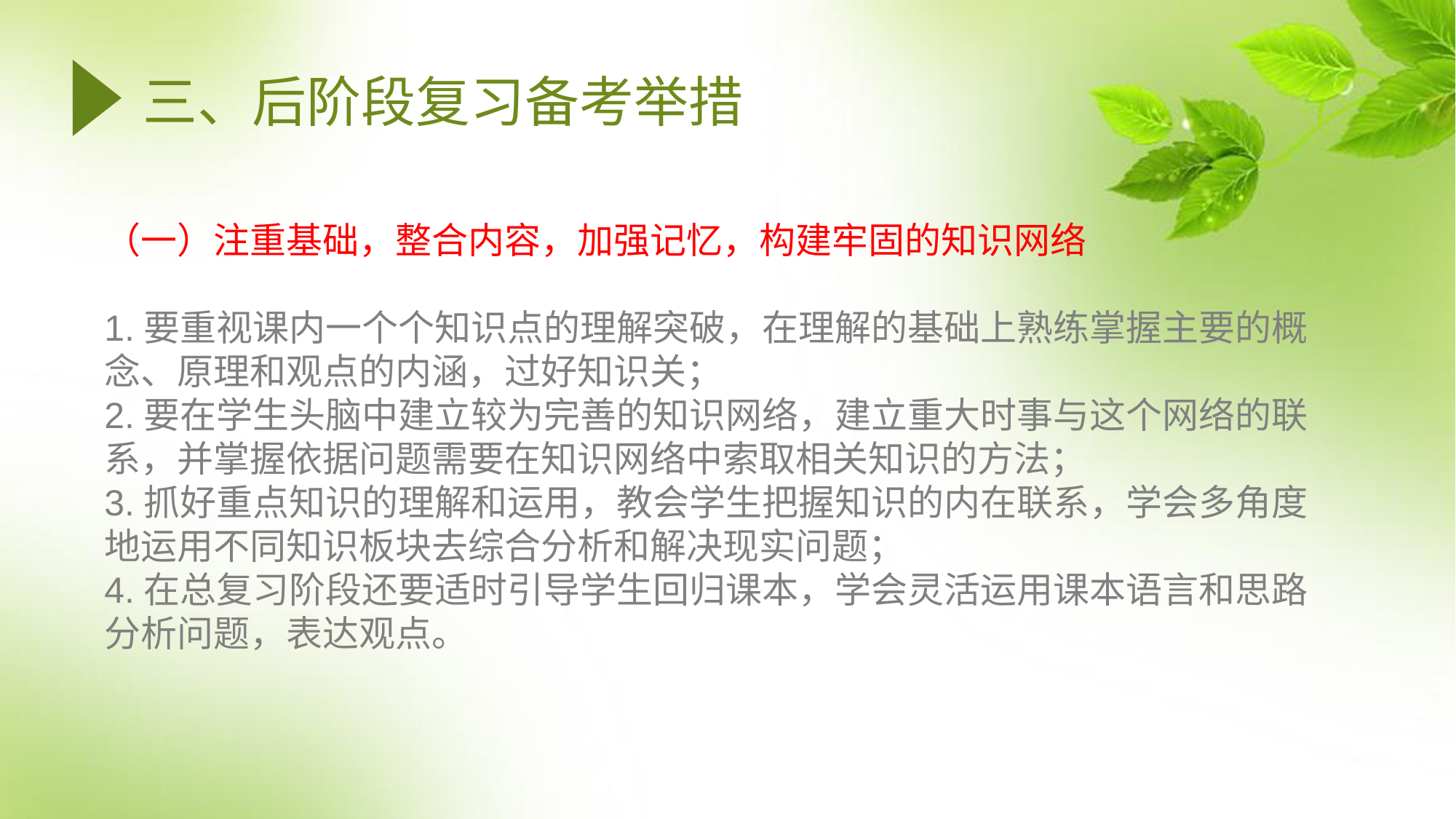

# 三、后阶段复习备考举措

（一）注重基础，整合内容，加强记忆，构建牢固的知识网络

1.要重视课内一个个知识点的理解突破，在理解的基础上熟练掌握主要的概念、原理和观点的内涵，过好知识关；
2.要在学生头脑中建立较为完善的知识网络，建立重大时事与这个网络的联系，并掌握依据问题需要在知识网络中索取相关知识的方法；
3.抓好重点知识的理解和运用，教会学生把握知识的内在联系，学会多角度地运用不同知识板块去综合分析和解决现实问题；
4.在总复习阶段还要适时引导学生回归课本，学会灵活运用课本语言和思路分析问题，表达观点。